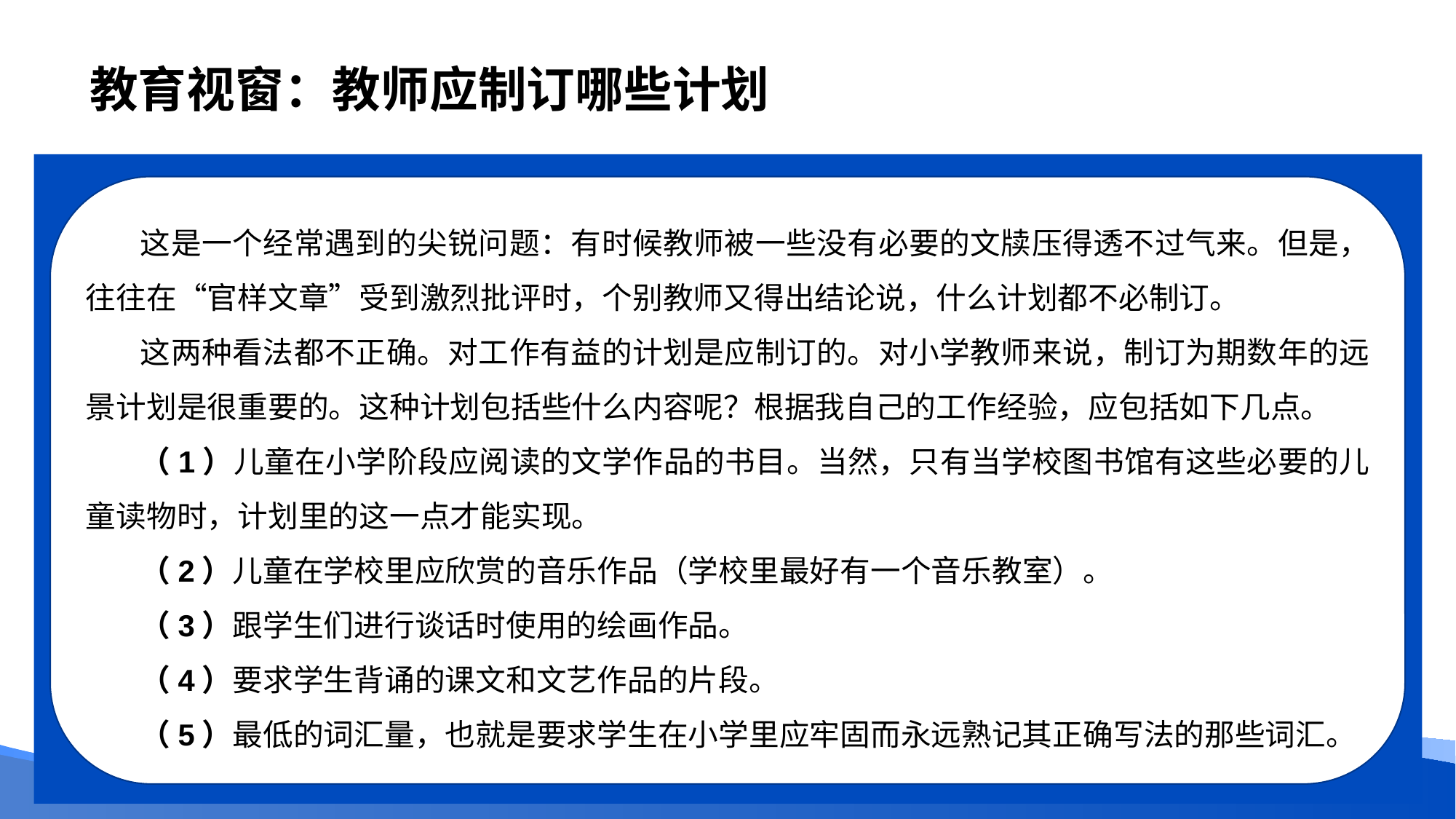

# 教育视窗：教师应制订哪些计划

这是一个经常遇到的尖锐问题：有时候教师被一些没有必要的文牍压得透不过气来。但是，往往在“官样文章”受到激烈批评时，个别教师又得出结论说，什么计划都不必制订。
这两种看法都不正确。对工作有益的计划是应制订的。对小学教师来说，制订为期数年的远景计划是很重要的。这种计划包括些什么内容呢？根据我自己的工作经验，应包括如下几点。
（1）儿童在小学阶段应阅读的文学作品的书目。当然，只有当学校图书馆有这些必要的儿童读物时，计划里的这一点才能实现。
（2）儿童在学校里应欣赏的音乐作品（学校里最好有一个音乐教室）。
（3）跟学生们进行谈话时使用的绘画作品。
（4）要求学生背诵的课文和文艺作品的片段。
（5）最低的词汇量，也就是要求学生在小学里应牢固而永远熟记其正确写法的那些词汇。